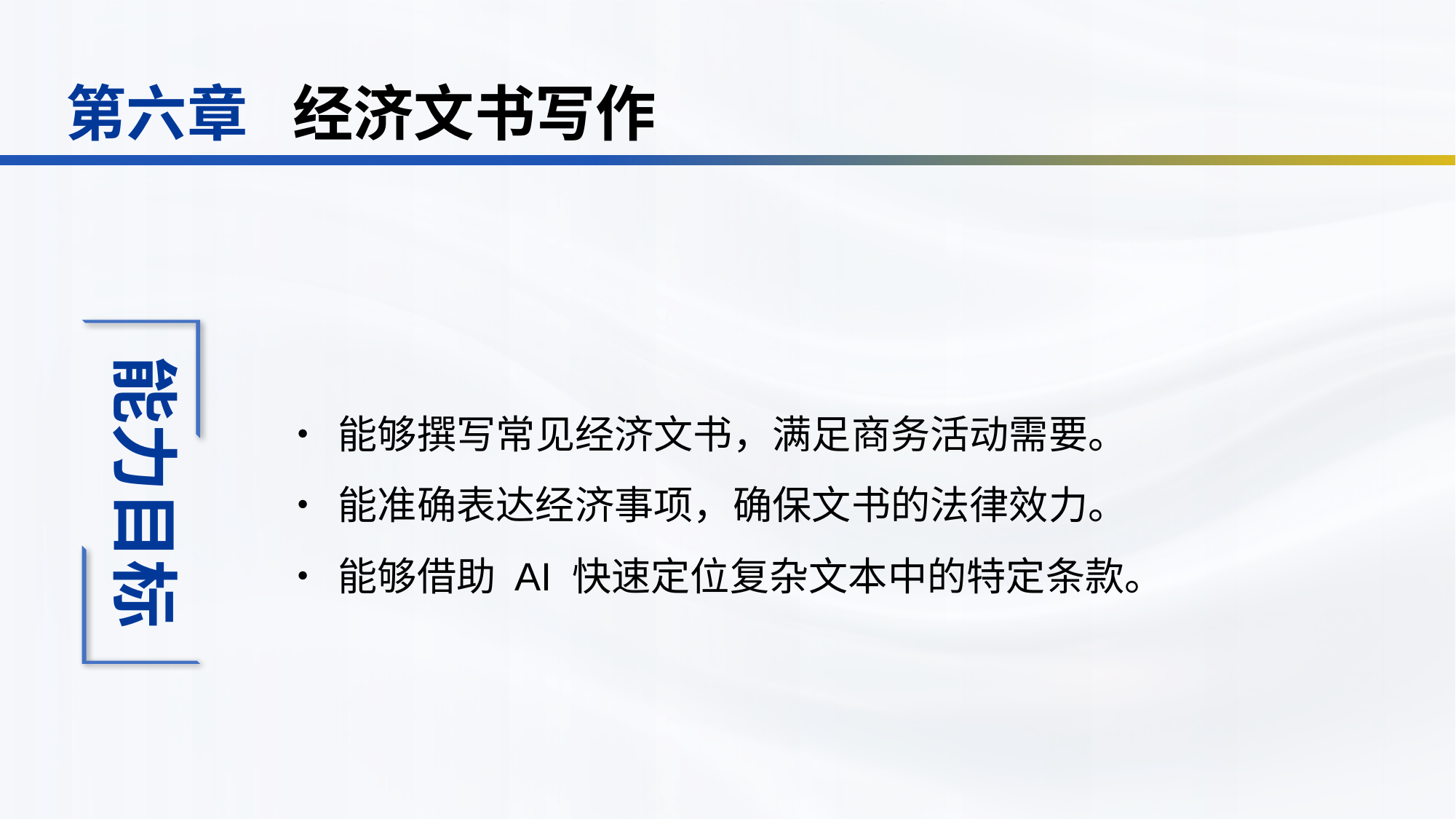

经济文书写作
第六章
•	能够撰写常见经济文书，满足商务活动需要。
•	能准确表达经济事项，确保文书的法律效力。
•	能够借助 AI 快速定位复杂文本中的特定条款。